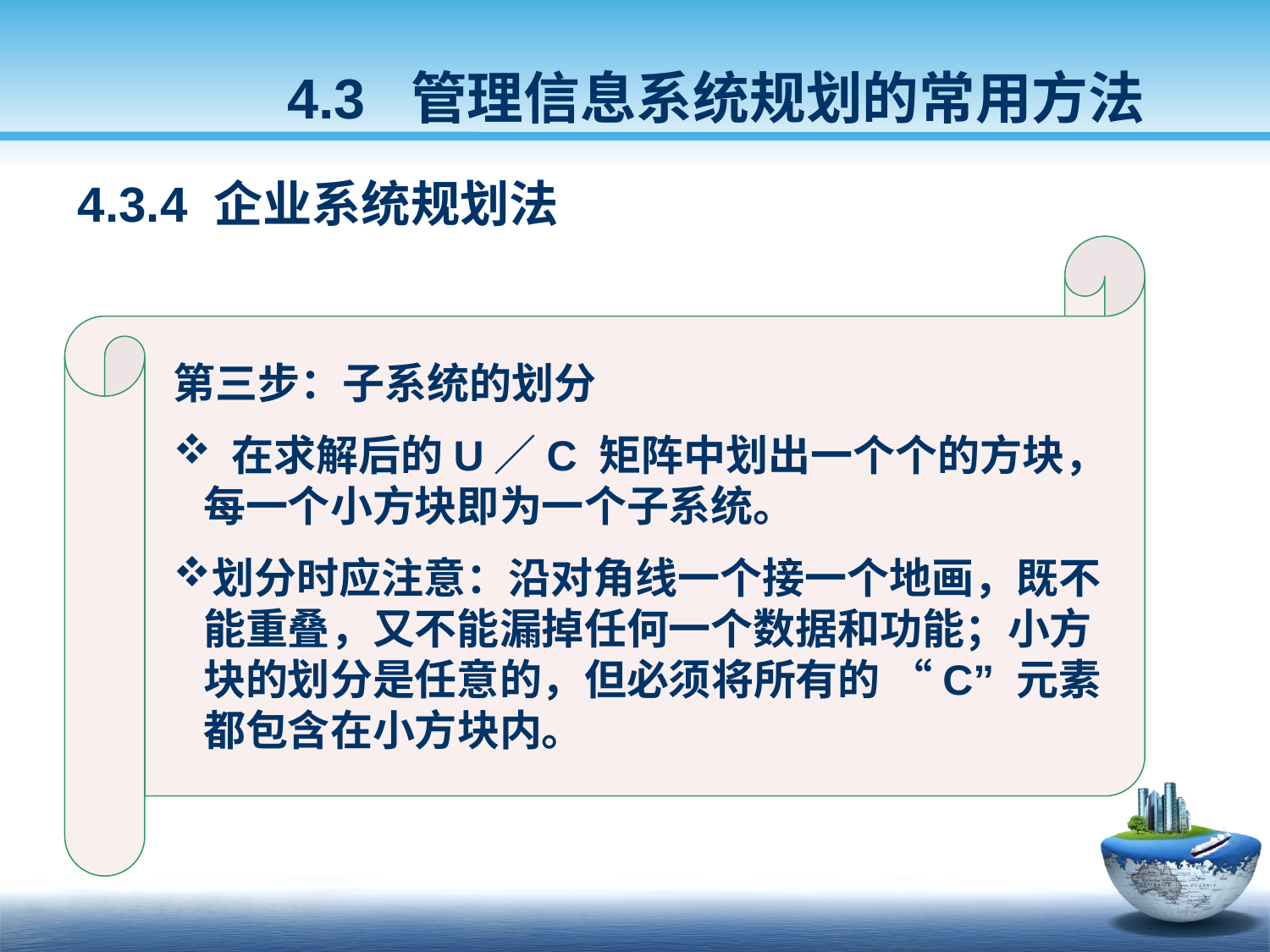

4.3  管理信息系统规划的常用方法
4.3.4 企业系统规划法

第三步：子系统的划分
 在求解后的U／C 矩阵中划出一个个的方块， 每一个小方块即为一个子系统。
划分时应注意：沿对角线一个接一个地画，既不能重叠，又不能漏掉任何一个数据和功能；小方块的划分是任意的，但必须将所有的 “C” 元素都包含在小方块内。